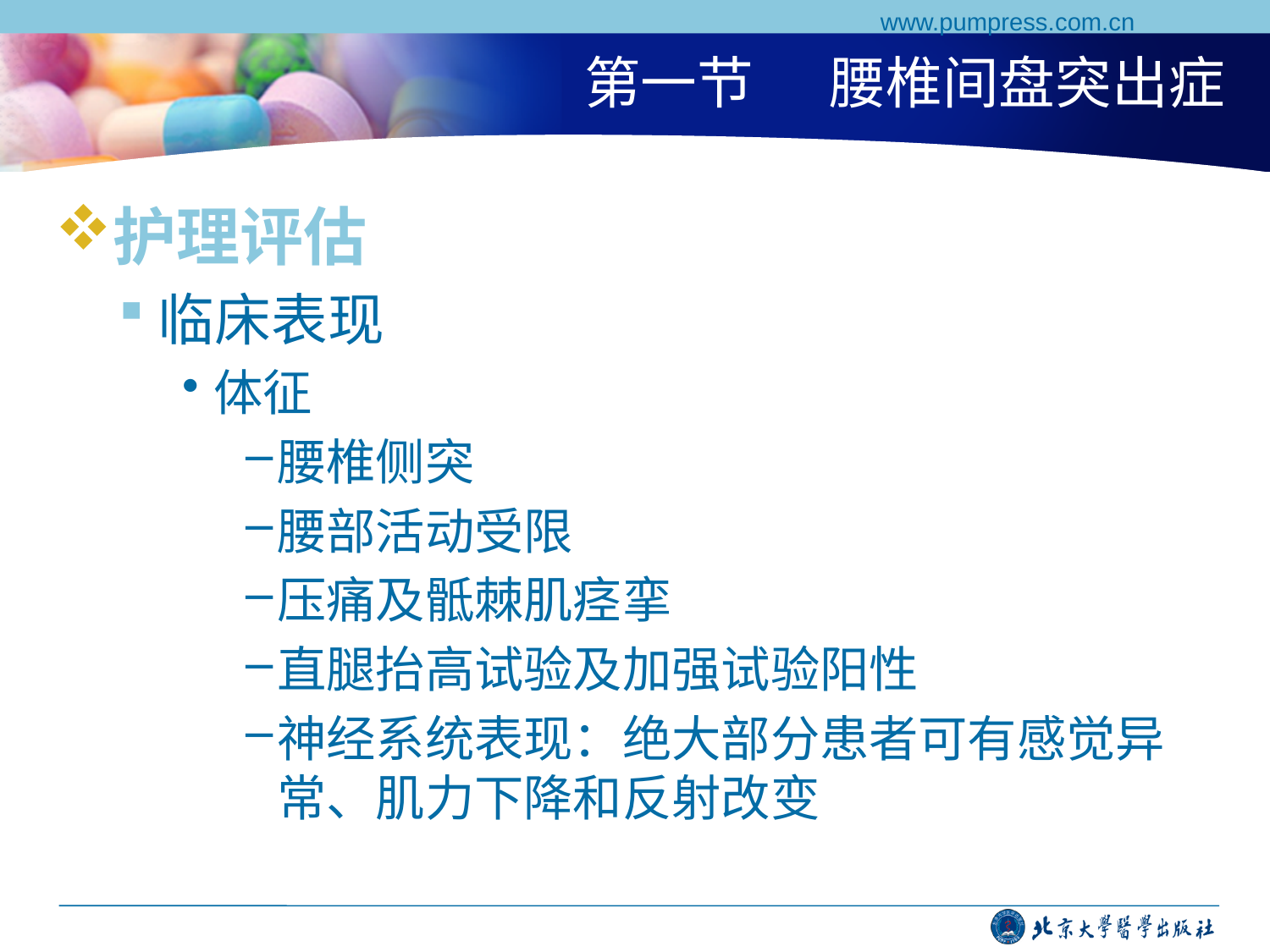

www.pumpress.com.cn
# 第一节      腰椎间盘突出症
护理评估
临床表现
体征
腰椎侧突
腰部活动受限
压痛及骶棘肌痉挛
直腿抬高试验及加强试验阳性
神经系统表现：绝大部分患者可有感觉异常、肌力下降和反射改变